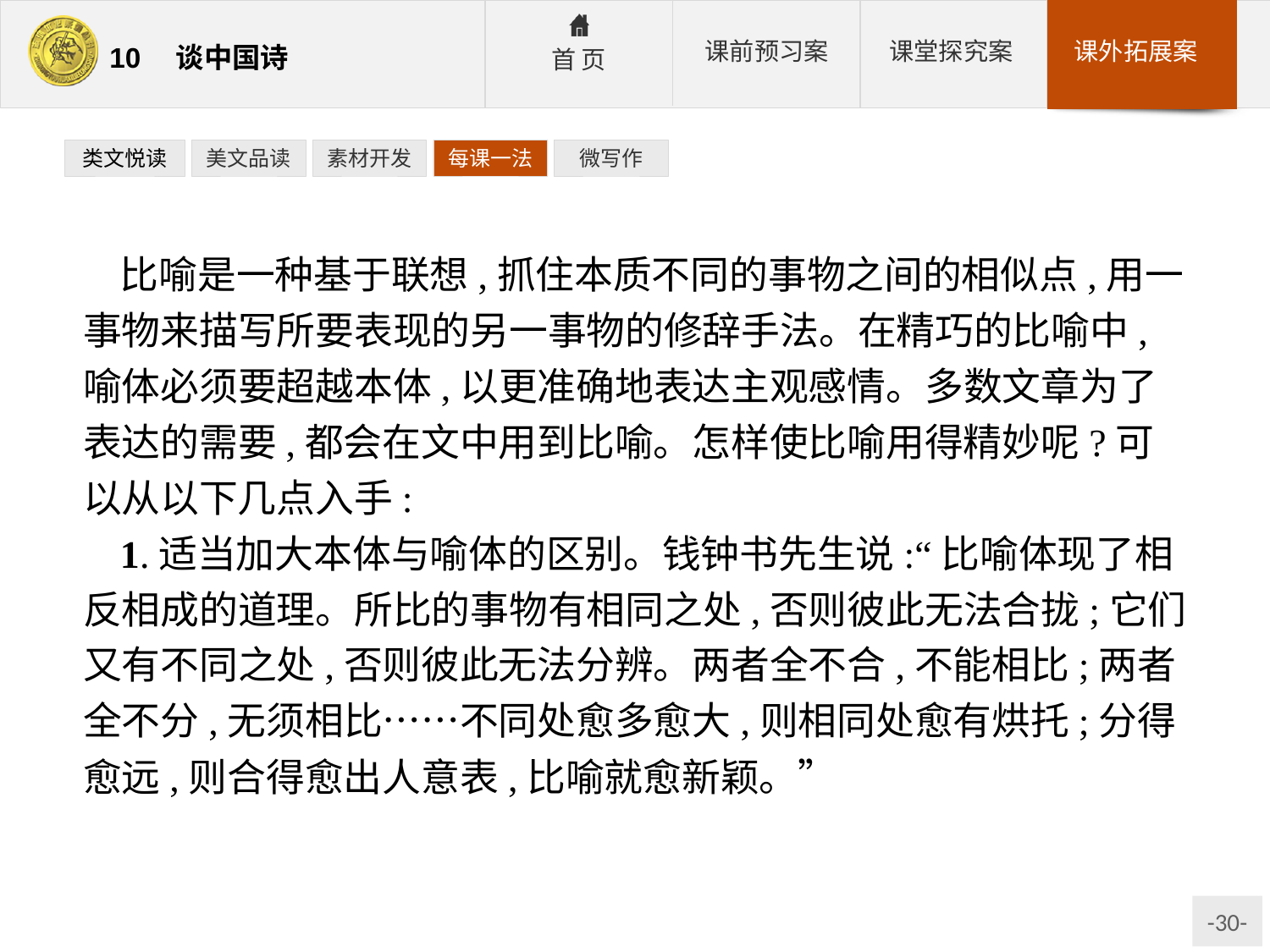

类文悦读
美文品读
素材开发
每课一法
微写作
比喻是一种基于联想,抓住本质不同的事物之间的相似点,用一事物来描写所要表现的另一事物的修辞手法。在精巧的比喻中,喻体必须要超越本体,以更准确地表达主观感情。多数文章为了表达的需要,都会在文中用到比喻。怎样使比喻用得精妙呢?可以从以下几点入手:
1.适当加大本体与喻体的区别。钱钟书先生说:“比喻体现了相反相成的道理。所比的事物有相同之处,否则彼此无法合拢;它们又有不同之处,否则彼此无法分辨。两者全不合,不能相比;两者全不分,无须相比……不同处愈多愈大,则相同处愈有烘托;分得愈远,则合得愈出人意表,比喻就愈新颖。”